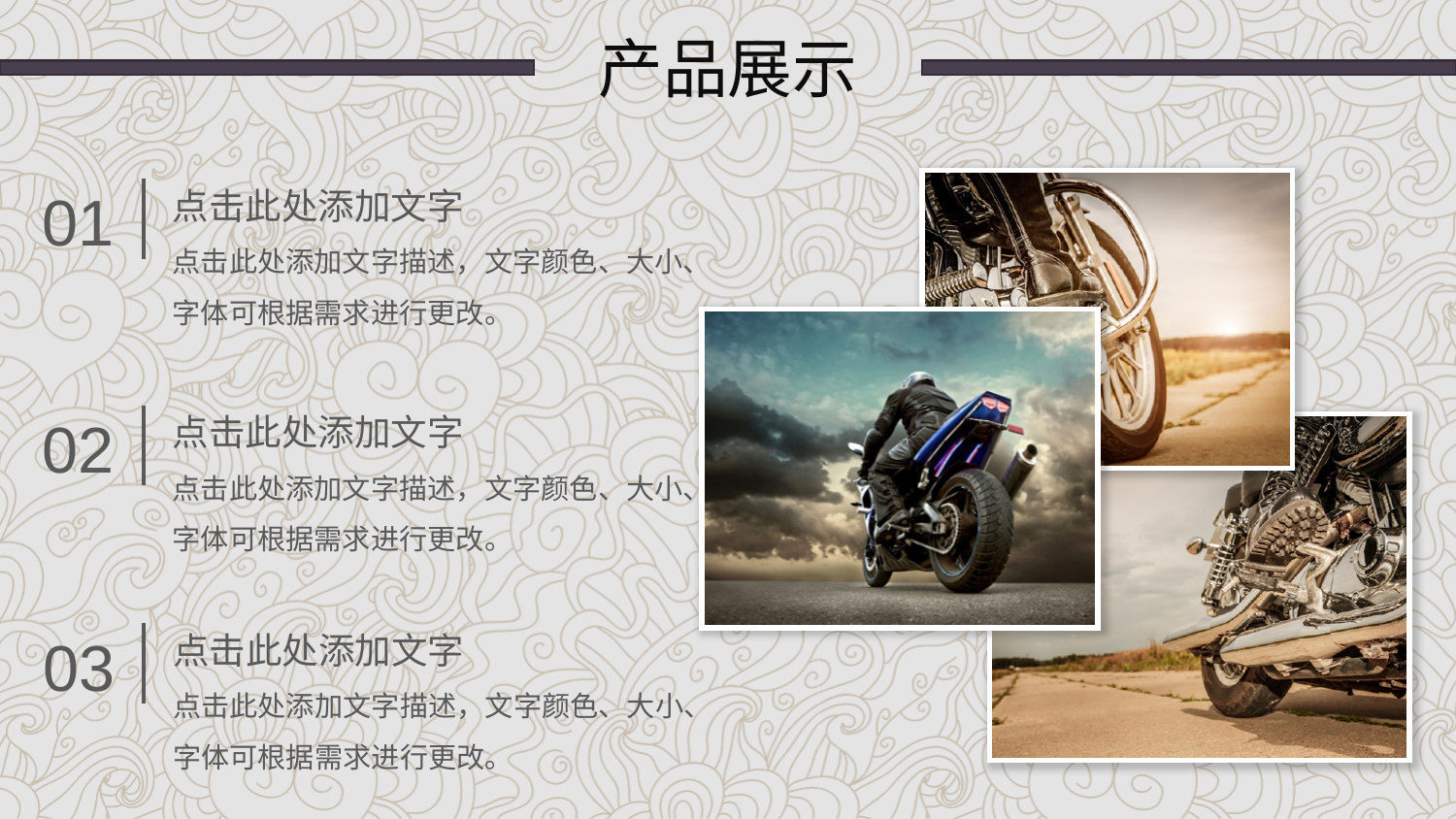

产品展示

点击此处添加文字
点击此处添加文字描述，文字颜色、大小、字体可根据需求进行更改。

01

点击此处添加文字
点击此处添加文字描述，文字颜色、大小、字体可根据需求进行更改。

02
点击此处添加文字
点击此处添加文字描述，文字颜色、大小、字体可根据需求进行更改。
03